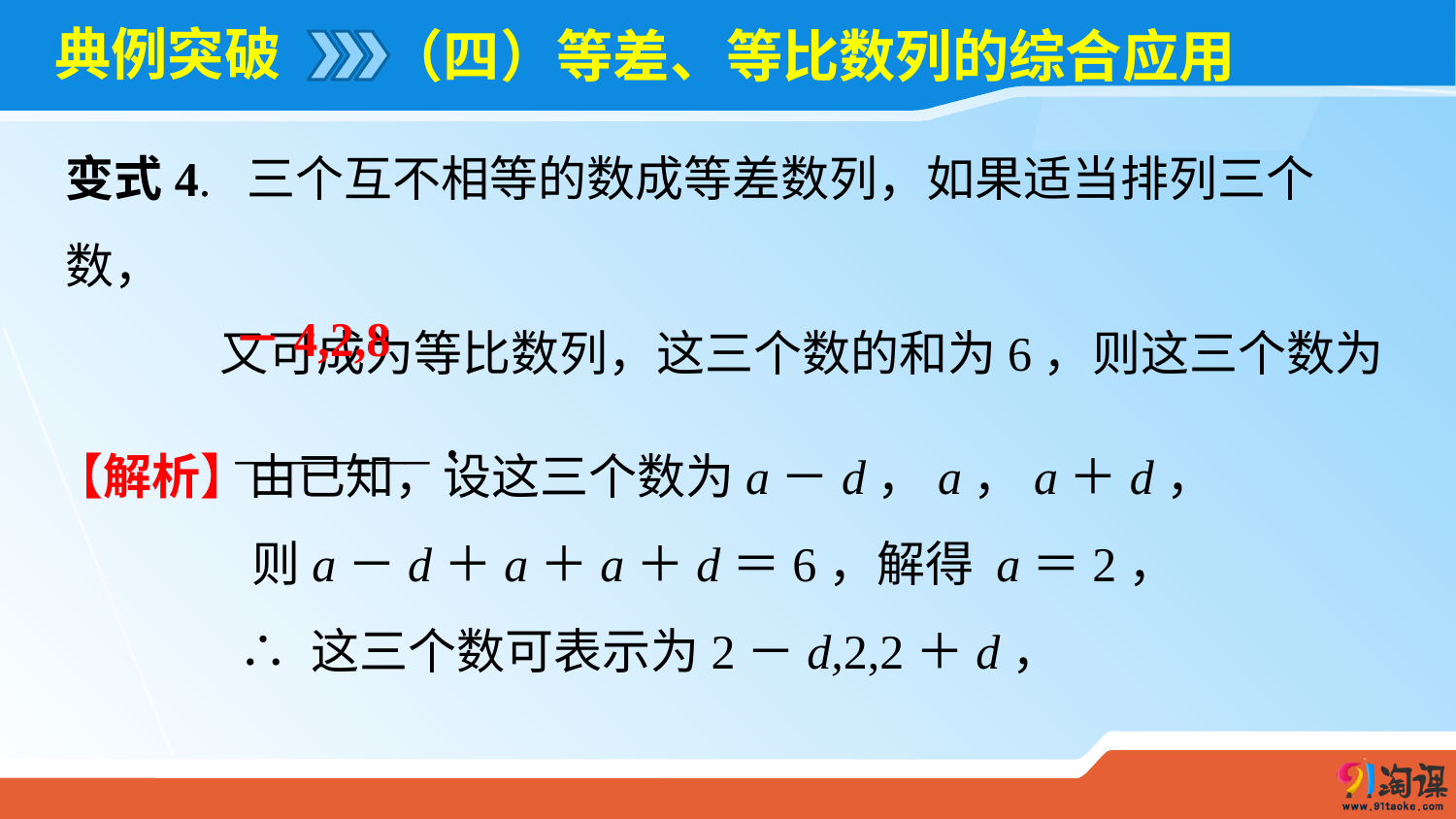

# 典例突破
（四）等差、等比数列的综合应用
变式4.  三个互不相等的数成等差数列，如果适当排列三个数，
             又可成为等比数列，这三个数的和为6，则这三个数为
              ________．

－4,2,8
【解析】由已知，设这三个数为a－d，a，a＋d，
                 则a－d＋a＋a＋d＝6，解得 a＝2，
                 ∴ 这三个数可表示为2－d,2,2＋d，